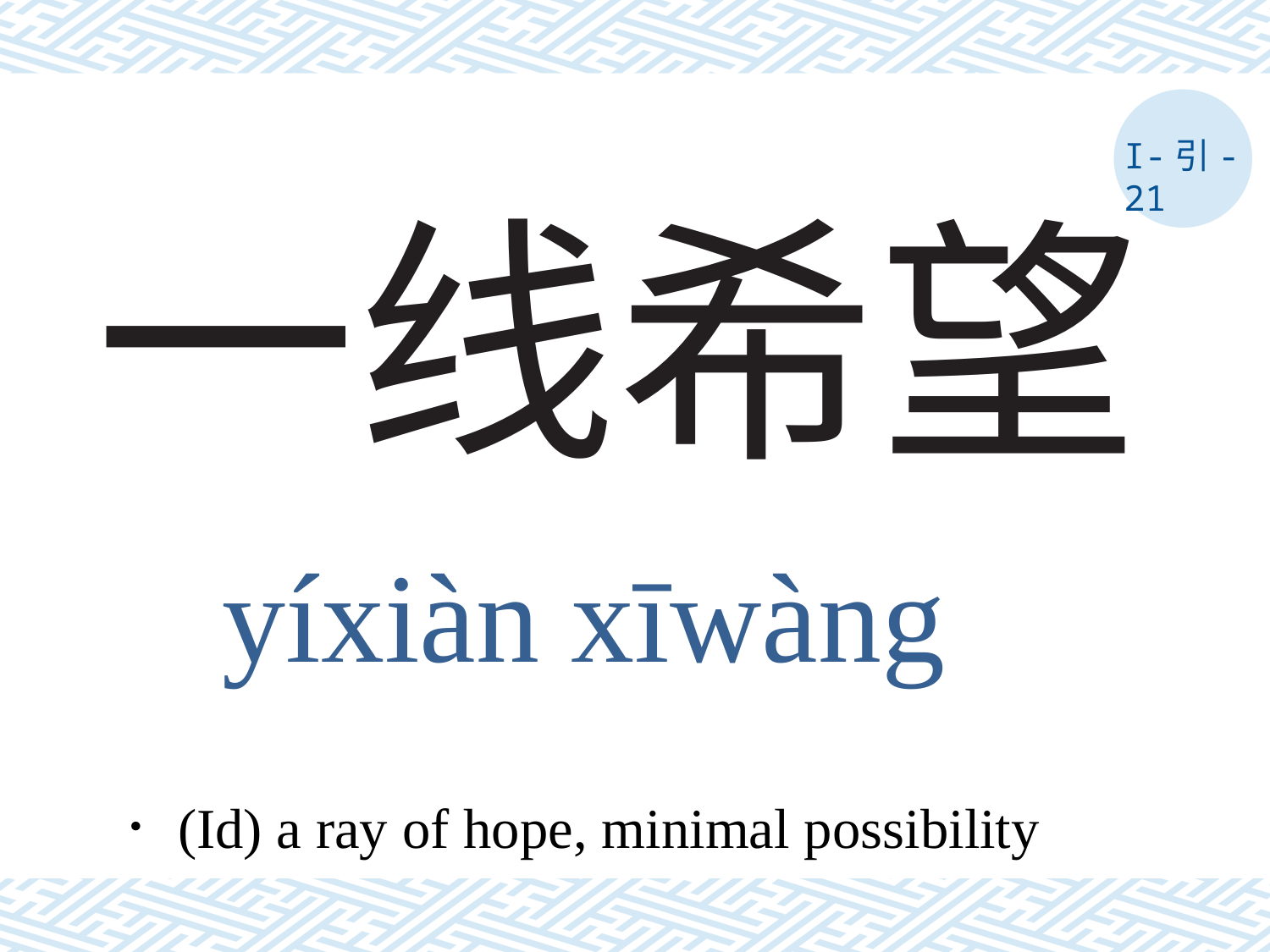

I-引-21

# 一线希望
yíxiàn xīwàng
．(Id) a ray of hope, minimal possibility